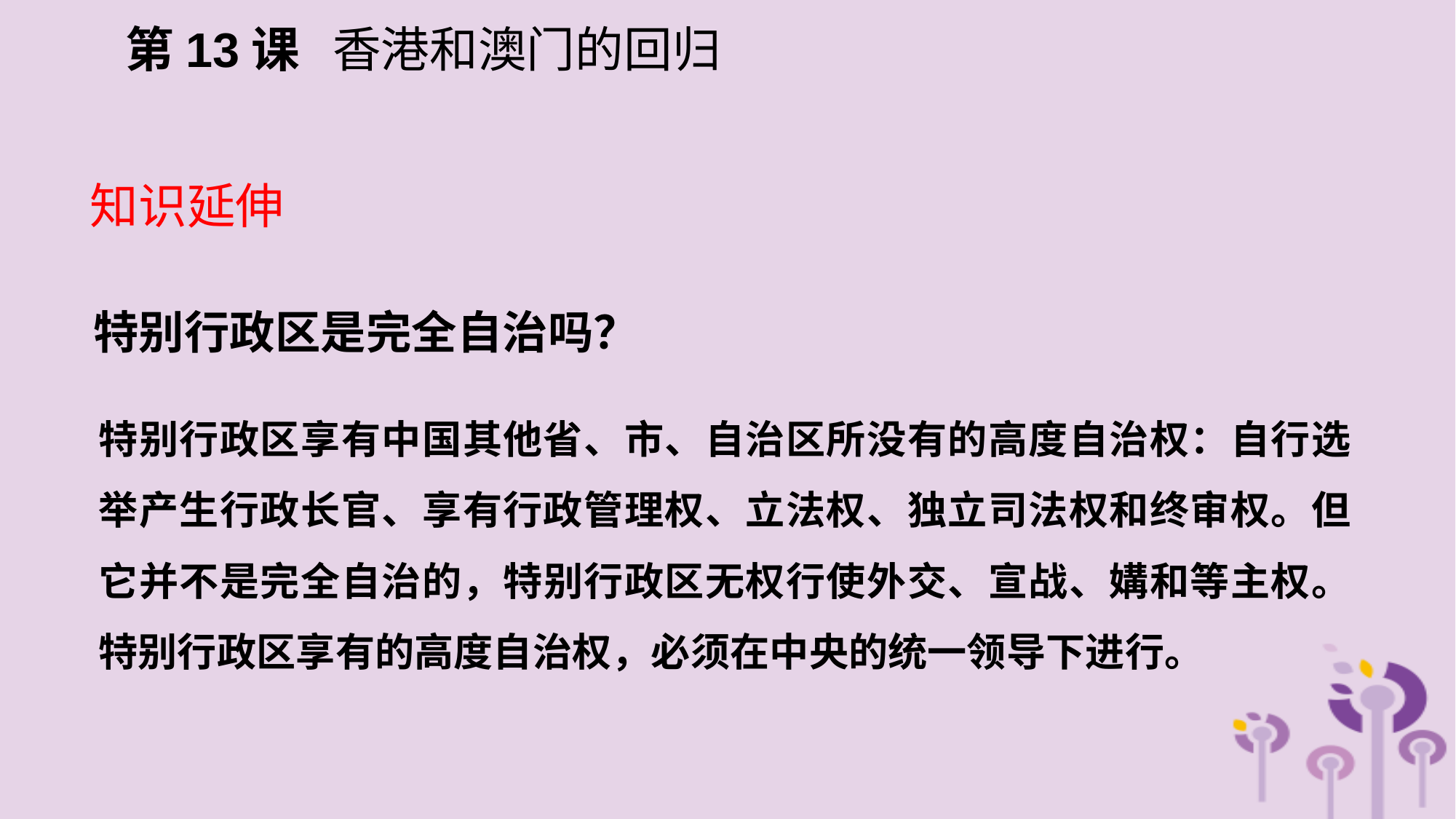

第13课   香港和澳门的回归
知识延伸
特别行政区是完全自治吗？
特别行政区享有中国其他省、市、自治区所没有的高度自治权：自行选举产生行政长官、享有行政管理权、立法权、独立司法权和终审权。但它并不是完全自治的，特别行政区无权行使外交、宣战、媾和等主权。特别行政区享有的高度自治权，必须在中央的统一领导下进行。